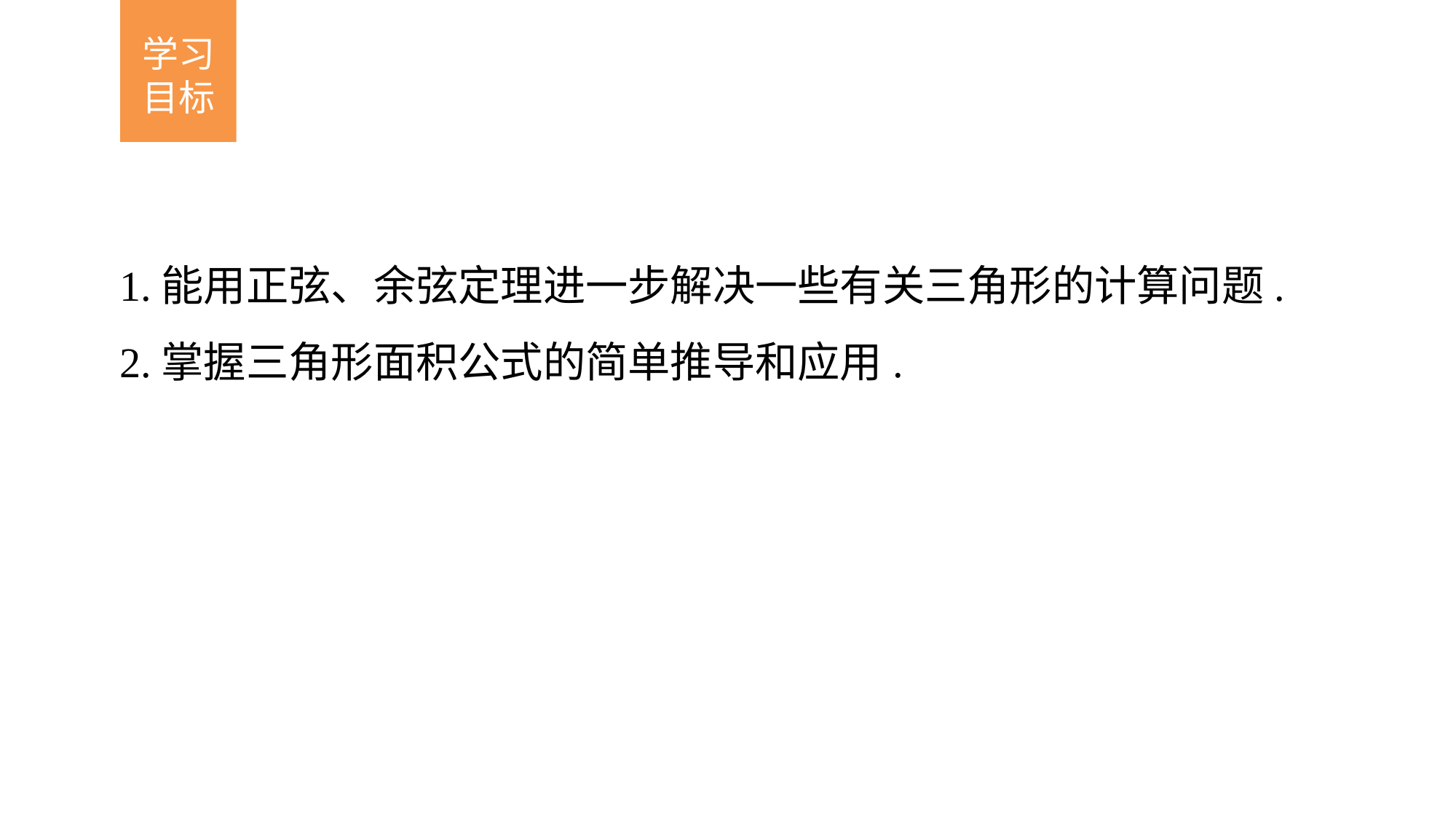

学习目标
1.能用正弦、余弦定理进一步解决一些有关三角形的计算问题.
2.掌握三角形面积公式的简单推导和应用.